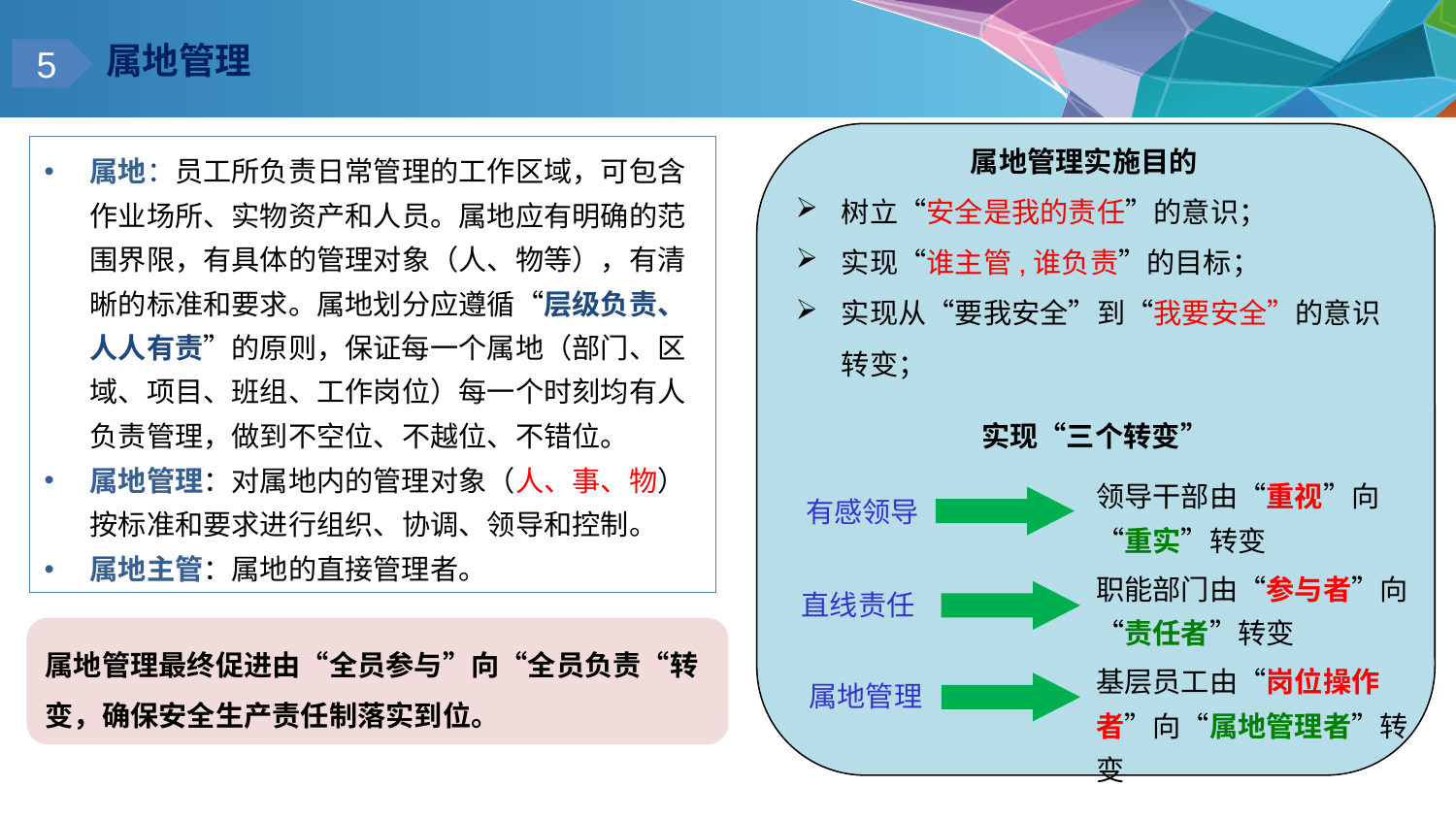

属地管理
5

属地：员工所负责日常管理的工作区域，可包含作业场所、实物资产和人员。属地应有明确的范围界限，有具体的管理对象（人、物等），有清晰的标准和要求。属地划分应遵循“层级负责、人人有责”的原则，保证每一个属地（部门、区域、项目、班组、工作岗位）每一个时刻均有人负责管理，做到不空位、不越位、不错位。
属地管理：对属地内的管理对象（人、事、物）按标准和要求进行组织、协调、领导和控制。
属地主管：属地的直接管理者。
属地管理实施目的
树立“安全是我的责任”的意识；
实现“谁主管,谁负责”的目标；
实现从“要我安全”到“我要安全”的意识转变；
实现“三个转变”
领导干部由“重视”向“重实”转变

 有感领导
职能部门由“参与者”向“责任者”转变
直线责任

属地管理最终促进由“全员参与”向“全员负责“转变，确保安全生产责任制落实到位。
基层员工由“岗位操作者”向“属地管理者”转变
属地管理